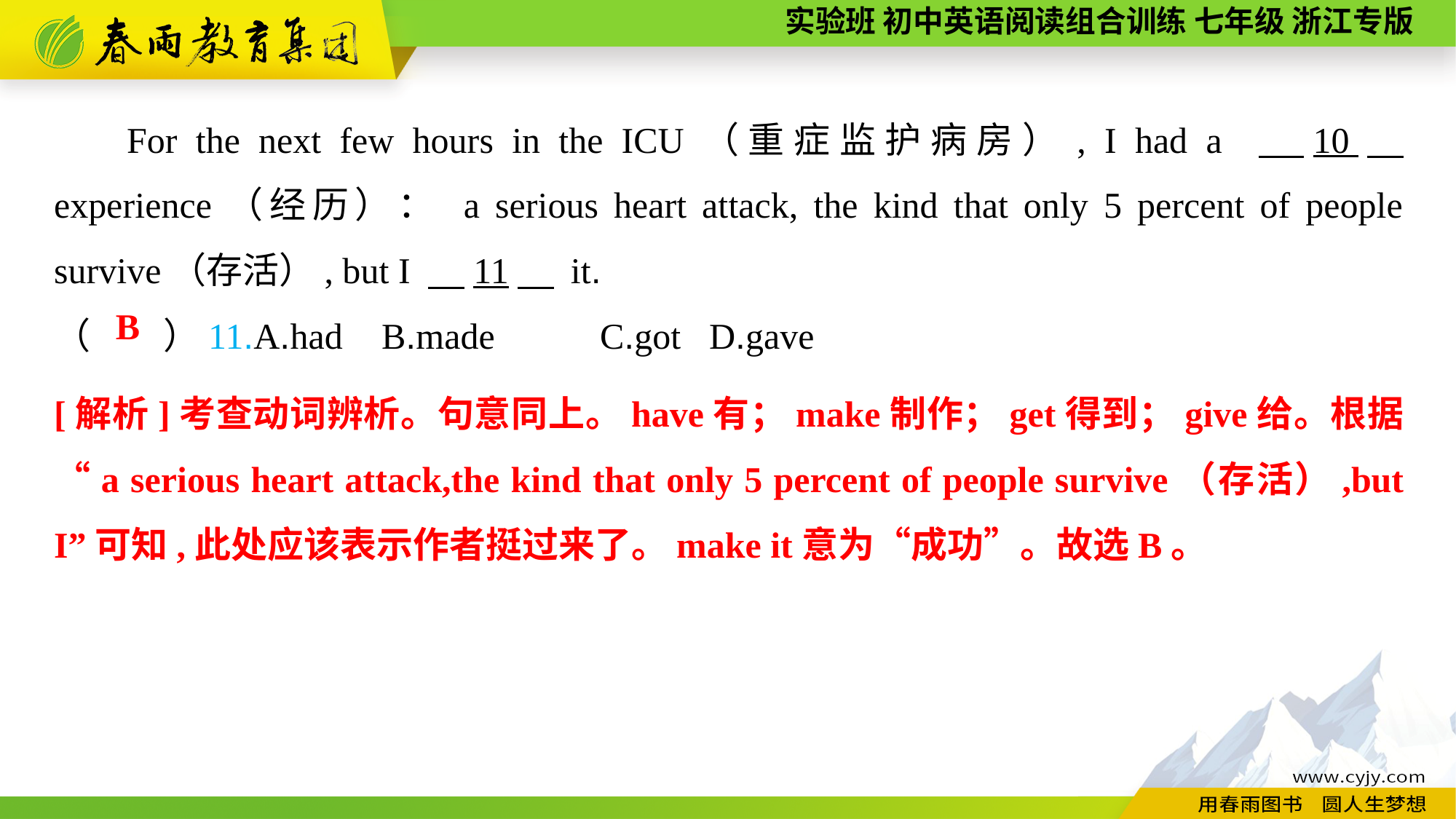

For the next few hours in the ICU（重症监护病房）, I had a 　10　 experience（经历）： a serious heart attack, the kind that only 5 percent of people survive（存活）, but I 　11　 it.
（　　）11.A.had	B.made	C.got	D.gave
B
[解析]考查动词辨析。句意同上。have有；make制作；get得到；give给。根据“a serious heart attack,the kind that only 5 percent of people survive（存活）,but I”可知,此处应该表示作者挺过来了。make it意为“成功”。故选B。